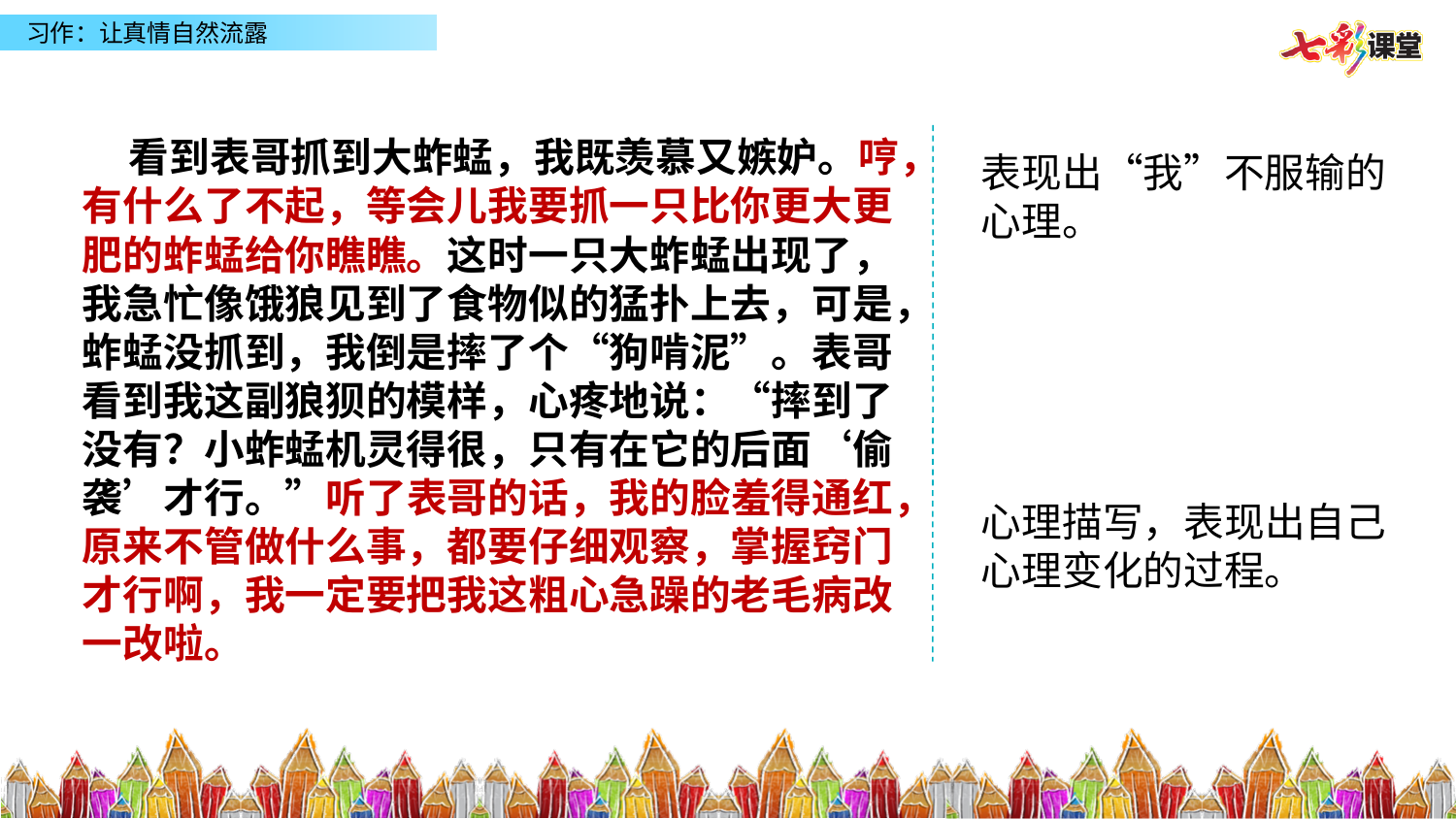

看到表哥抓到大蚱蜢，我既羡慕又嫉妒。哼，有什么了不起，等会儿我要抓一只比你更大更肥的蚱蜢给你瞧瞧。这时一只大蚱蜢出现了，我急忙像饿狼见到了食物似的猛扑上去，可是，蚱蜢没抓到，我倒是摔了个“狗啃泥”。表哥看到我这副狼狈的模样，心疼地说：“摔到了没有？小蚱蜢机灵得很，只有在它的后面‘偷袭’才行。”听了表哥的话，我的脸羞得通红，原来不管做什么事，都要仔细观察，掌握窍门才行啊，我一定要把我这粗心急躁的老毛病改一改啦。
表现出“我”不服输的心理。
心理描写，表现出自己心理变化的过程。